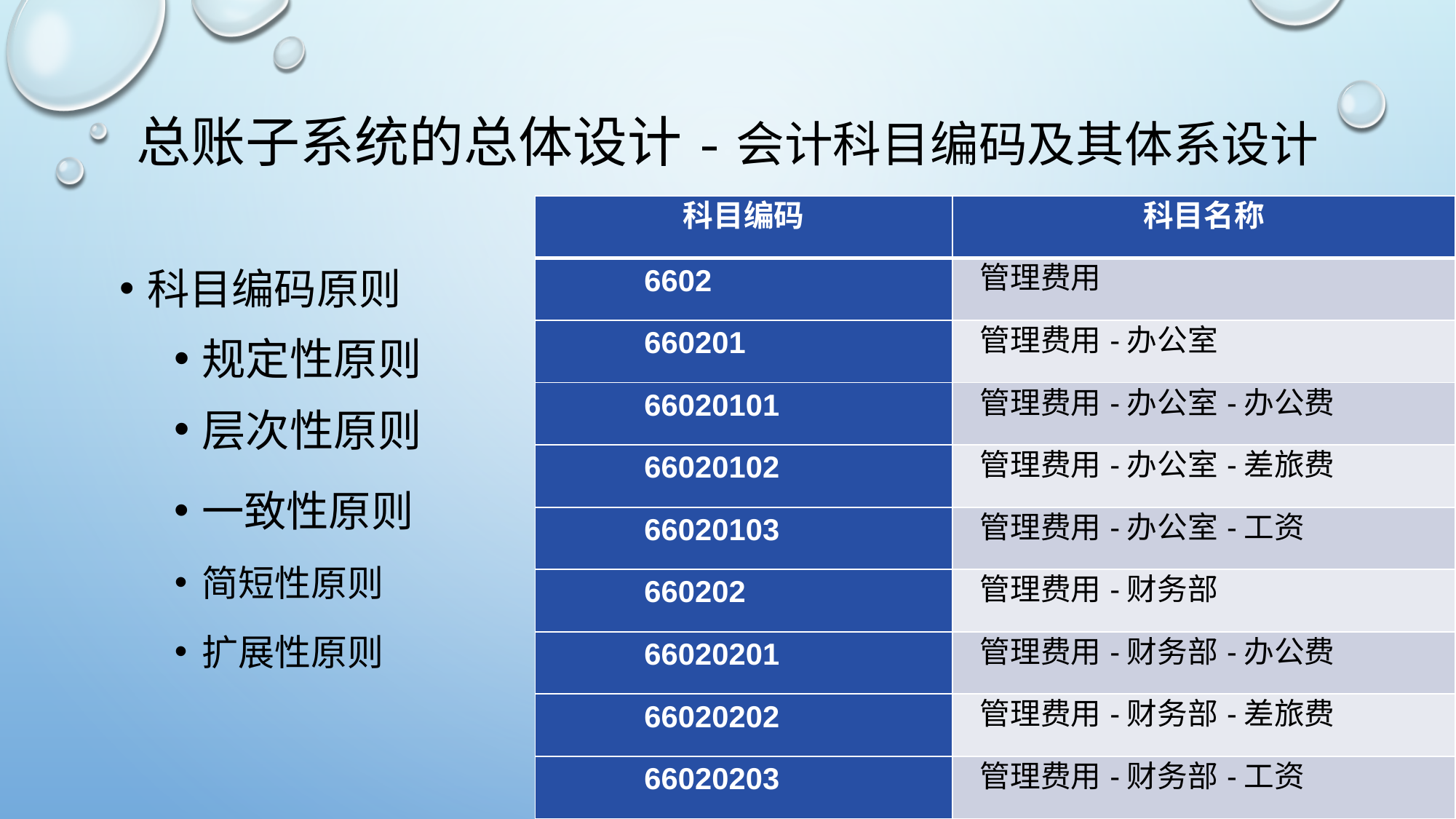

# 总账子系统的总体设计-会计科目编码及其体系设计
| 科目编码 | 科目名称 |
| --- | --- |
| 6602 | 管理费用 |
| 660201 | 管理费用-办公室 |
| 66020101 | 管理费用-办公室-办公费 |
| 66020102 | 管理费用-办公室-差旅费 |
| 66020103 | 管理费用-办公室-工资 |
| 660202 | 管理费用-财务部 |
| 66020201 | 管理费用-财务部-办公费 |
| 66020202 | 管理费用-财务部-差旅费 |
| 66020203 | 管理费用-财务部-工资 |
科目编码原则
规定性原则
层次性原则
一致性原则
简短性原则
扩展性原则